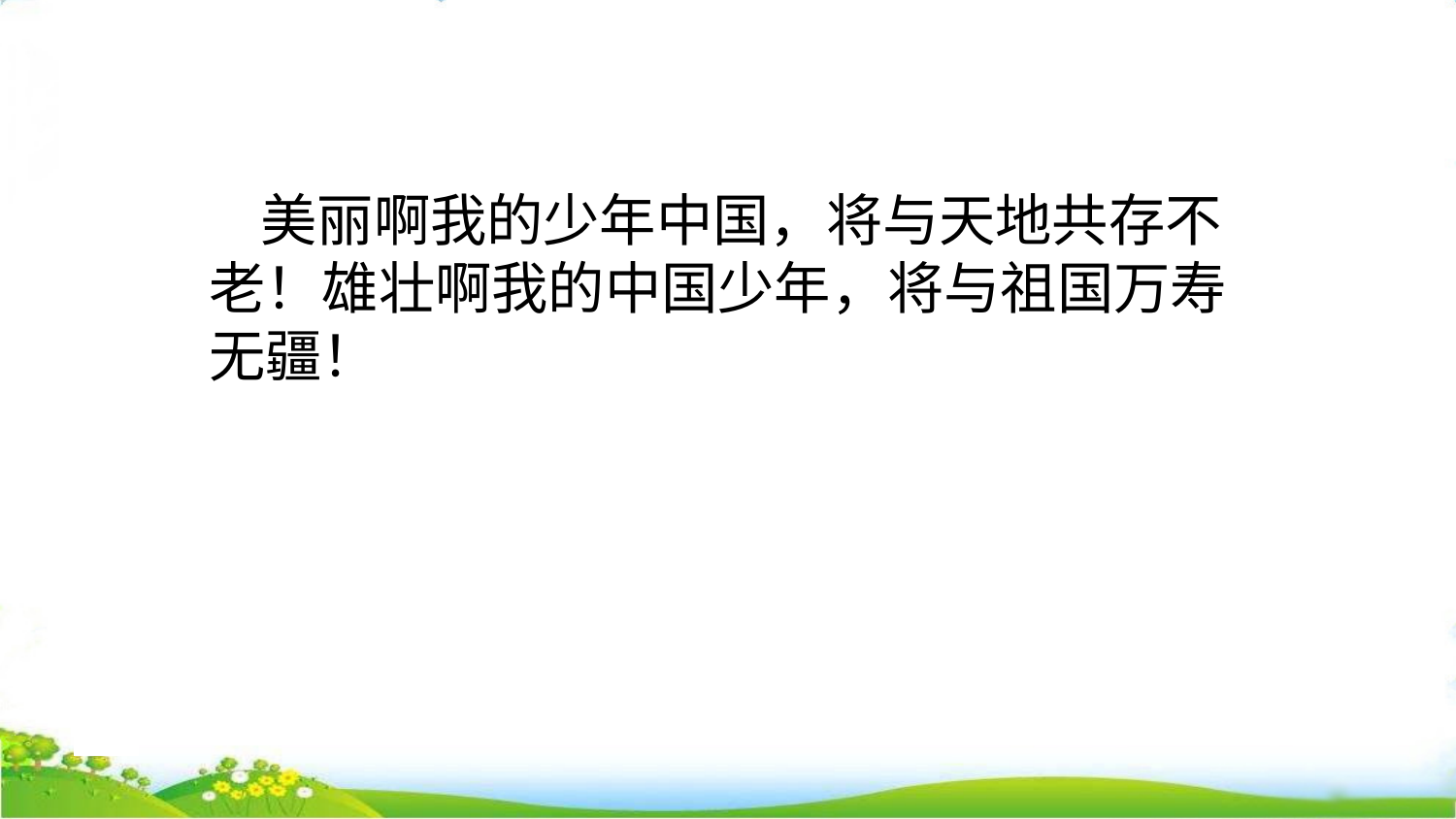

美丽啊我的少年中国，将与天地共存不老！雄壮啊我的中国少年，将与祖国万寿无疆！